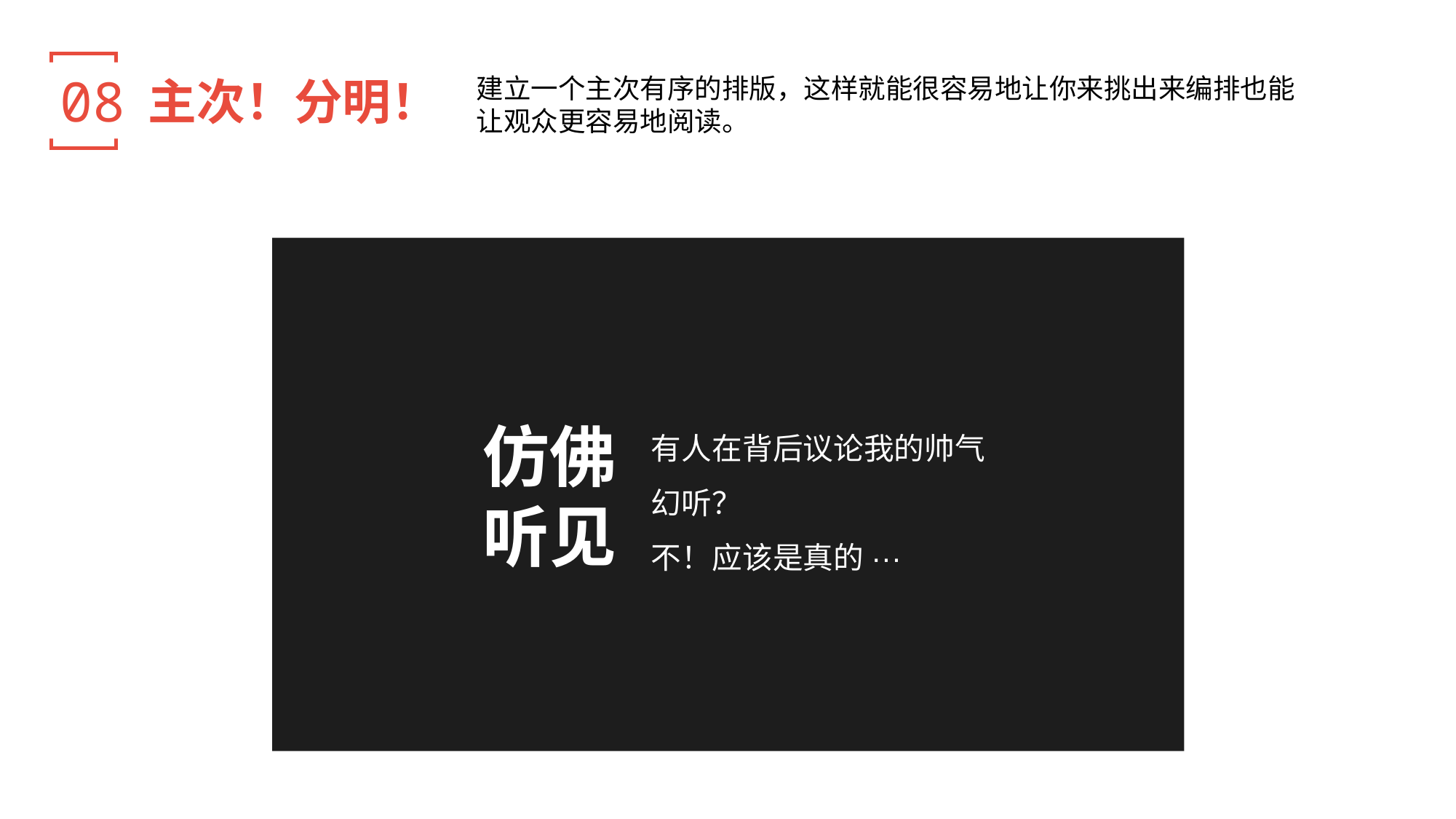

08
主次！分明！
建立一个主次有序的排版，这样就能很容易地让你来挑出来编排也能
让观众更容易地阅读。

有人在背后议论我的帅气
幻听？
不！应该是真的···
仿佛
听见